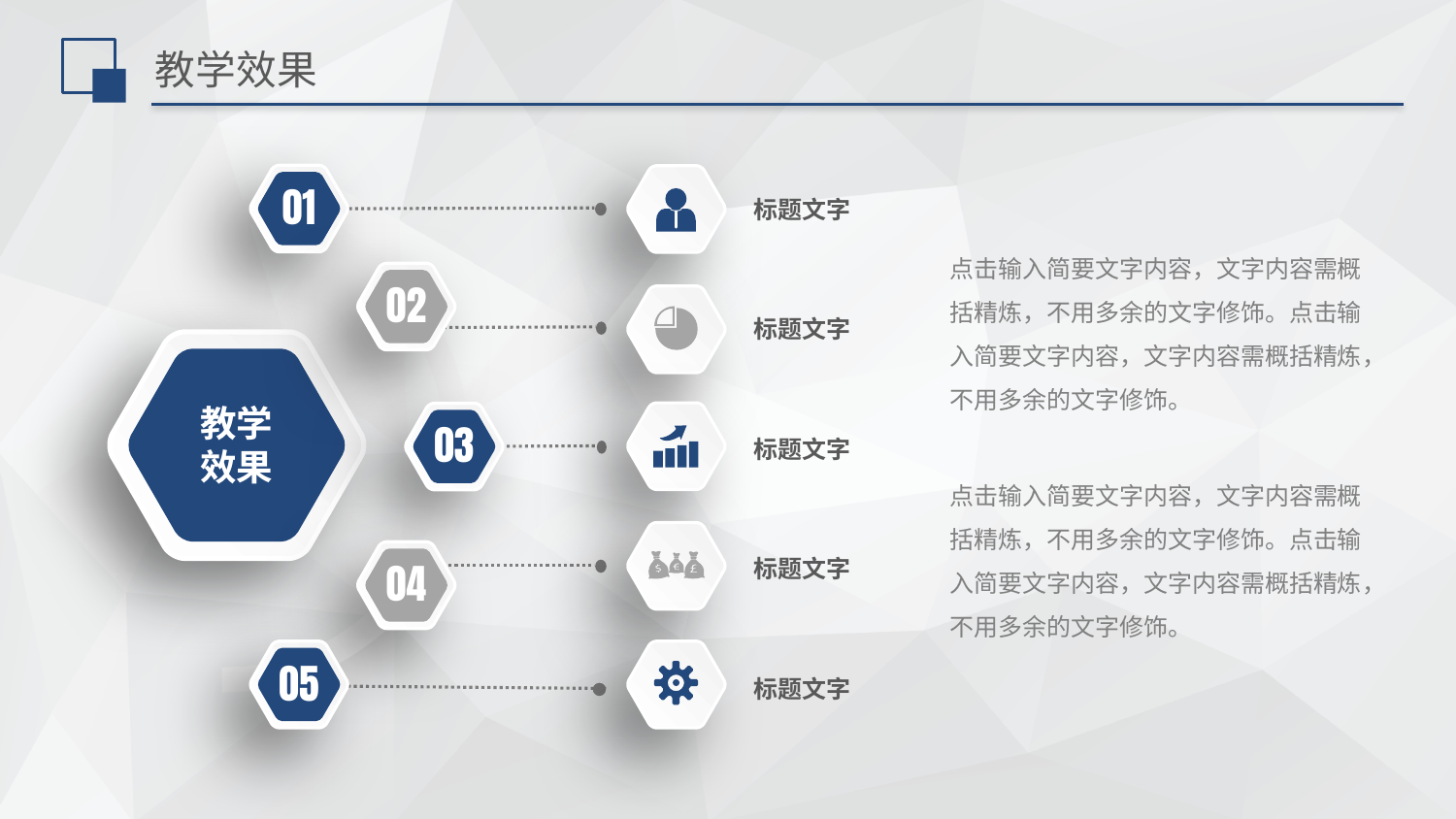

# 教学效果

01

标题文字

点击输入简要文字内容，文字内容需概括精炼，不用多余的文字修饰。点击输入简要文字内容，文字内容需概括精炼，不用多余的文字修饰。

02

标题文字

教学
效果

03
标题文字

点击输入简要文字内容，文字内容需概括精炼，不用多余的文字修饰。点击输入简要文字内容，文字内容需概括精炼，不用多余的文字修饰。

04
标题文字

05

标题文字